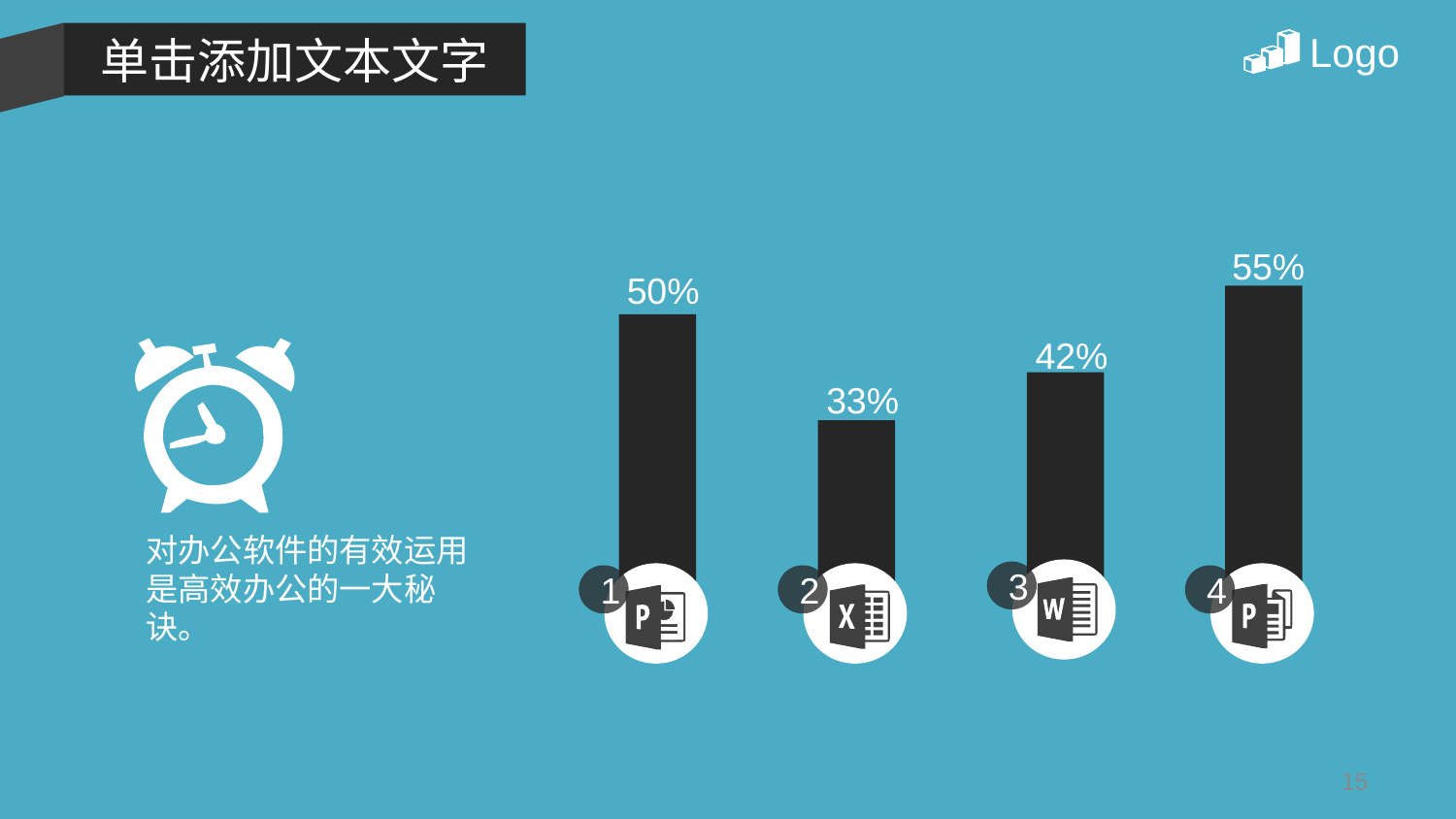

Logo
单击添加文本文字

55%
50%

42%

33%

对办公软件的有效运用是高效办公的一大秘诀。
3

1

2

4

15